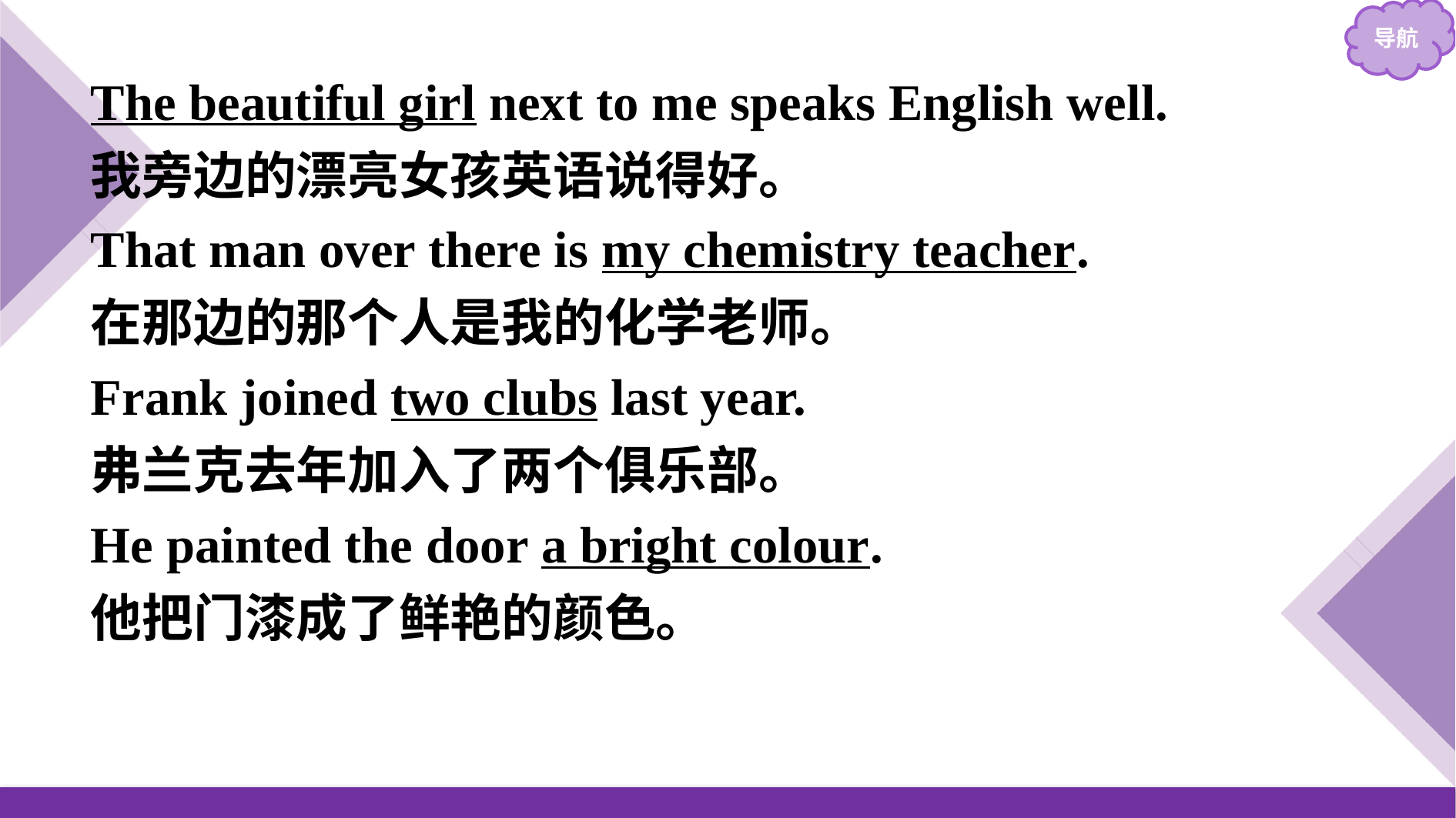

The beautiful girl next to me speaks English well.
我旁边的漂亮女孩英语说得好。
That man over there is my chemistry teacher.
在那边的那个人是我的化学老师。
Frank joined two clubs last year.
弗兰克去年加入了两个俱乐部。
He painted the door a bright colour.
他把门漆成了鲜艳的颜色。